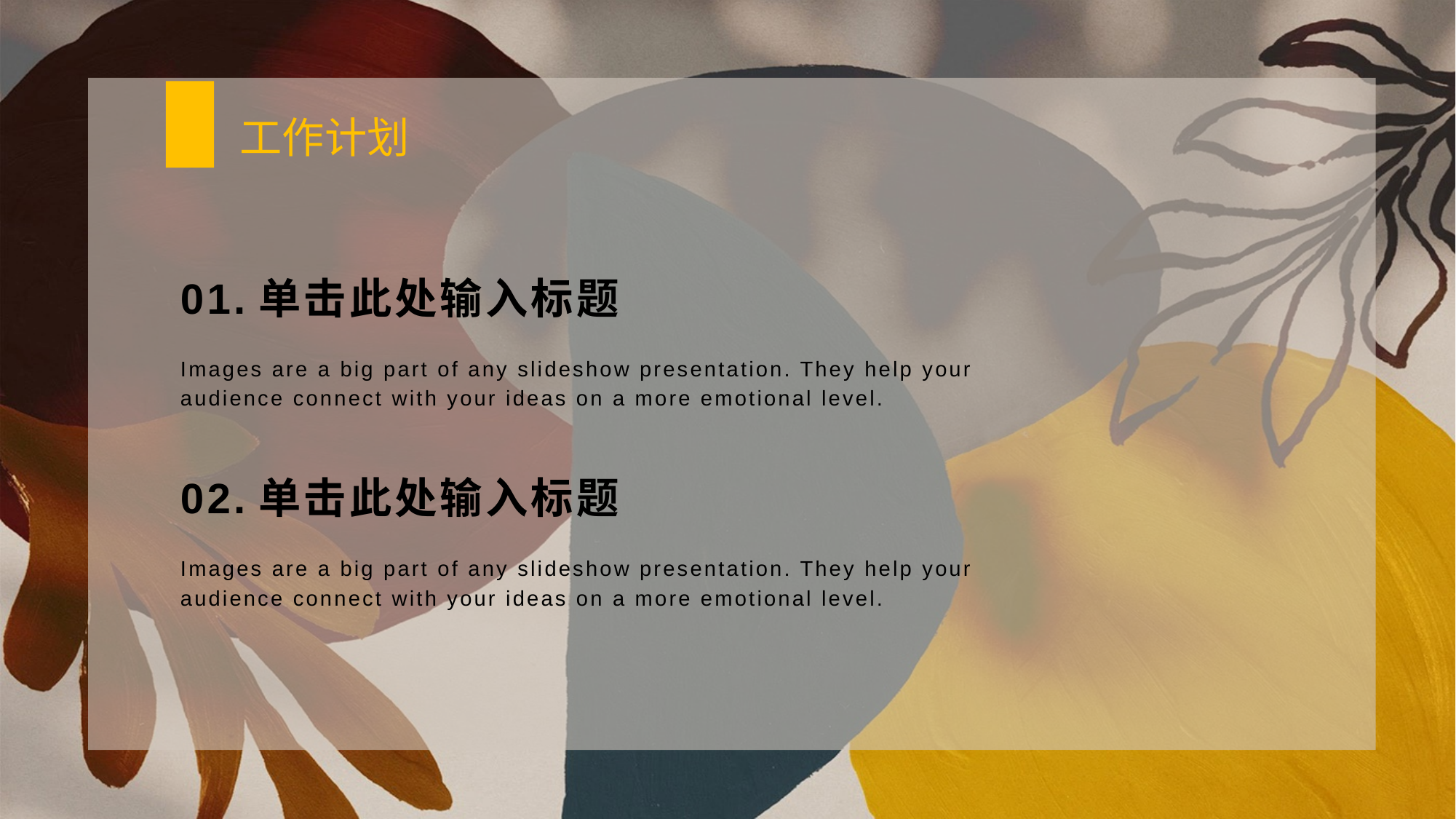

工作计划
# 01.单击此处输入标题
Images are a big part of any slideshow presentation. They help your audience connect with your ideas on a more emotional level.

02.单击此处输入标题
Images are a big part of any slideshow presentation. They help your audience connect with your ideas on a more emotional level.